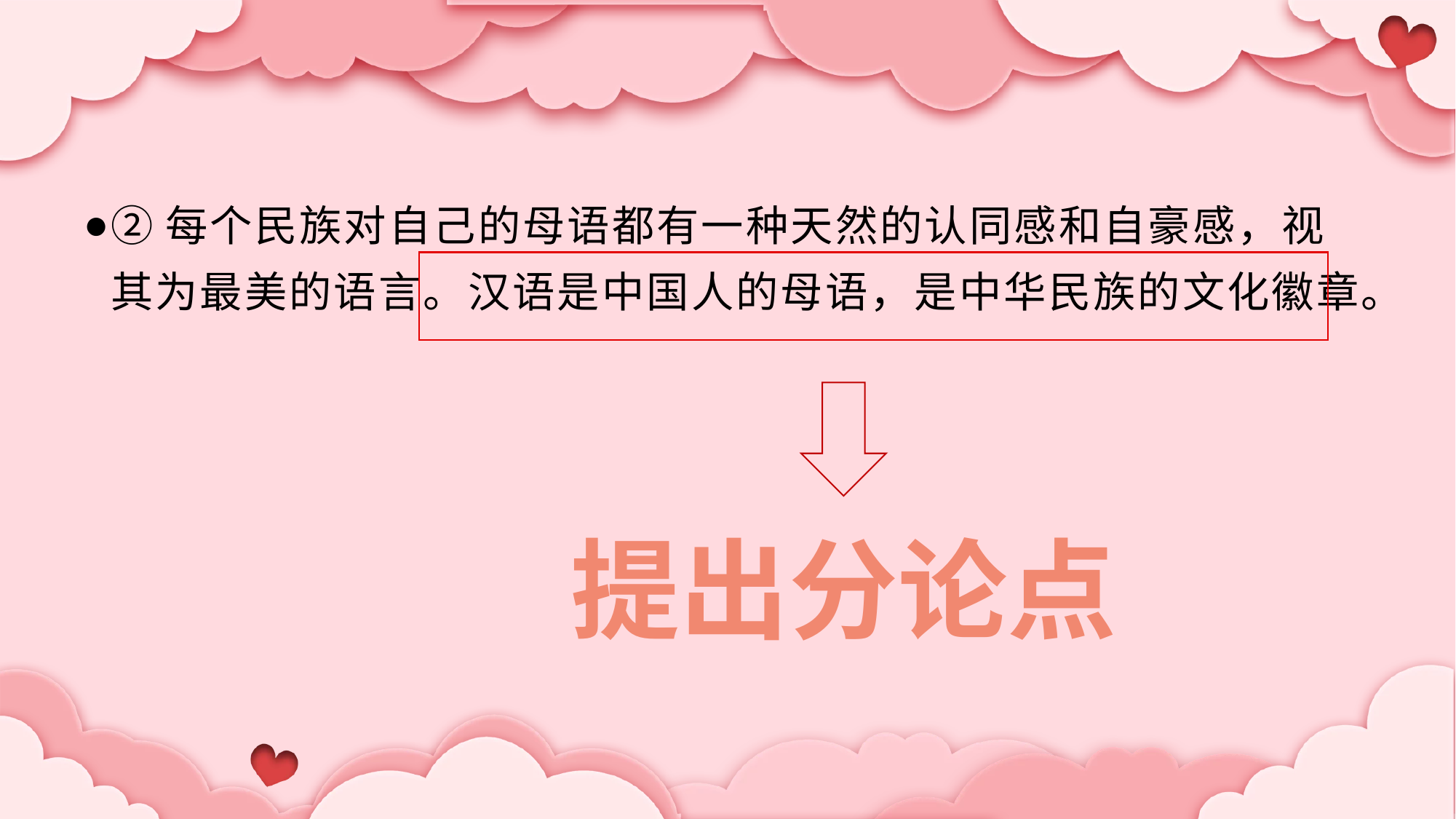

#
②每个民族对自己的母语都有一种天然的认同感和自豪感，视其为最美的语言。汉语是中国人的母语，是中华民族的文化徽章。

提出分论点